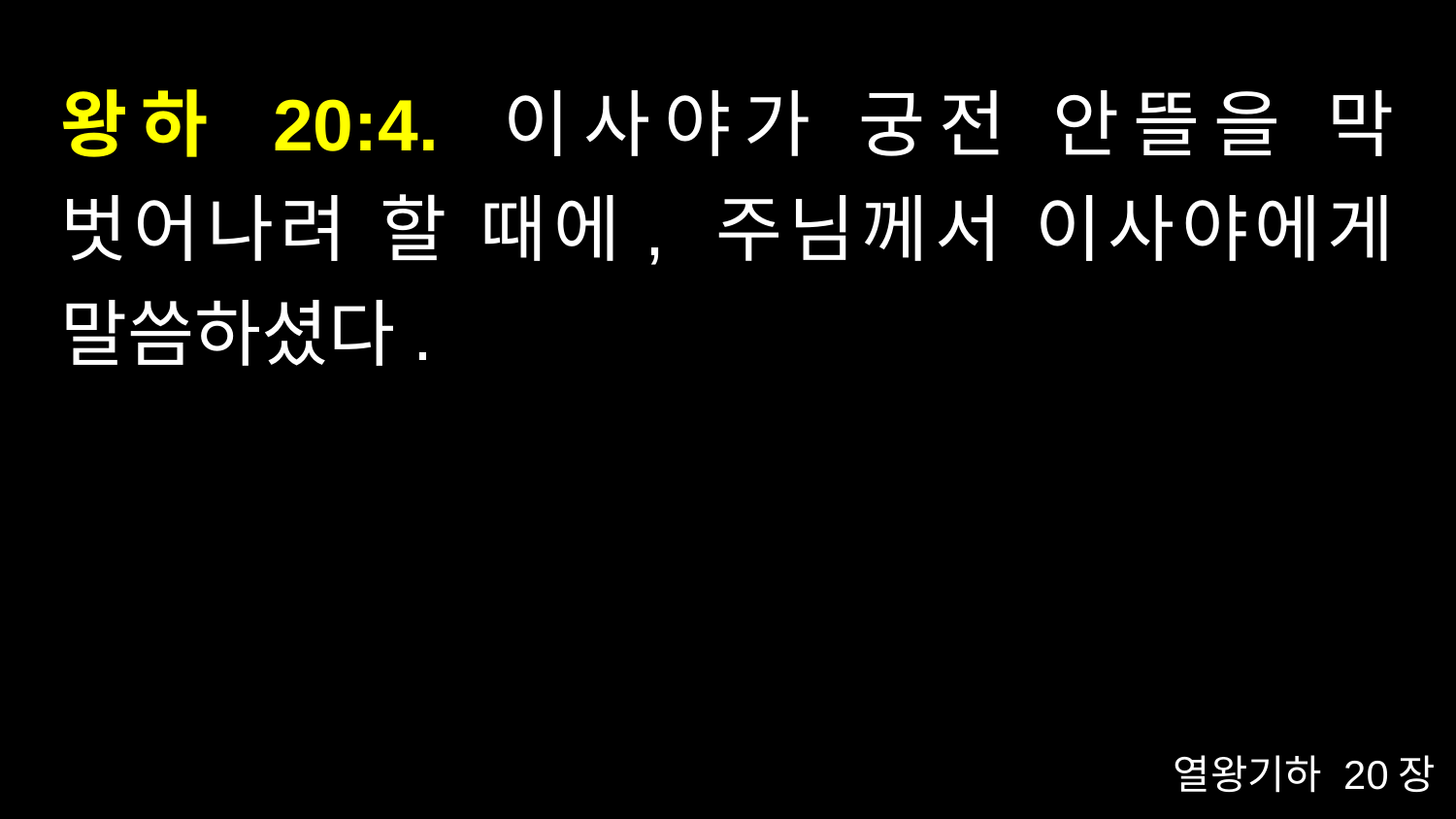

# 왕하 20:4. 이사야가 궁전 안뜰을 막 벗어나려 할 때에, 주님께서 이사야에게 말씀하셨다.
열왕기하 20장